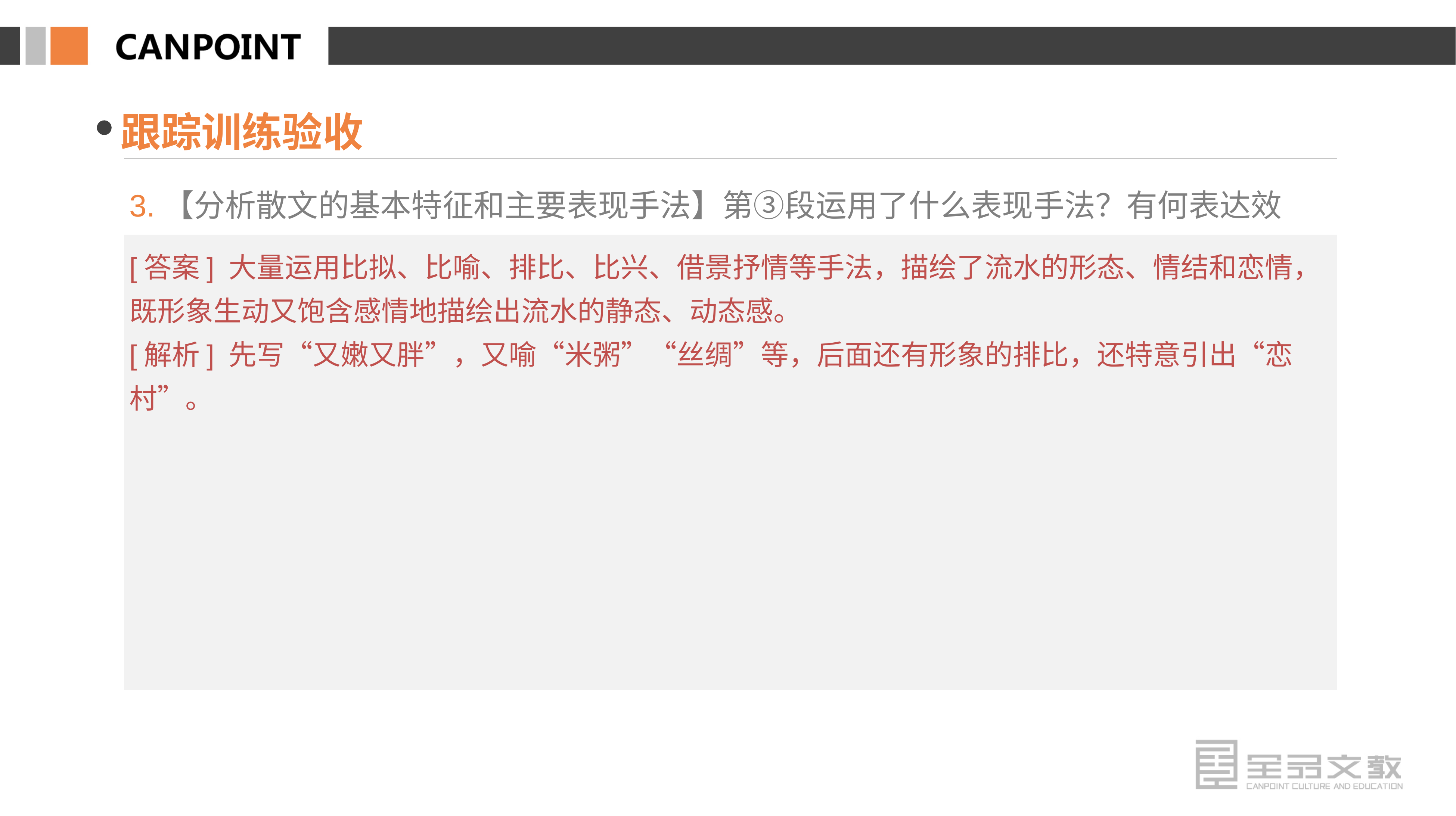

跟踪训练验收

3.【分析散文的基本特征和主要表现手法】第③段运用了什么表现手法？有何表达效果？

[答案] 大量运用比拟、比喻、排比、比兴、借景抒情等手法，描绘了流水的形态、情结和恋情，既形象生动又饱含感情地描绘出流水的静态、动态感。
[解析] 先写“又嫩又胖”，又喻“米粥”“丝绸”等，后面还有形象的排比，还特意引出“恋村”。